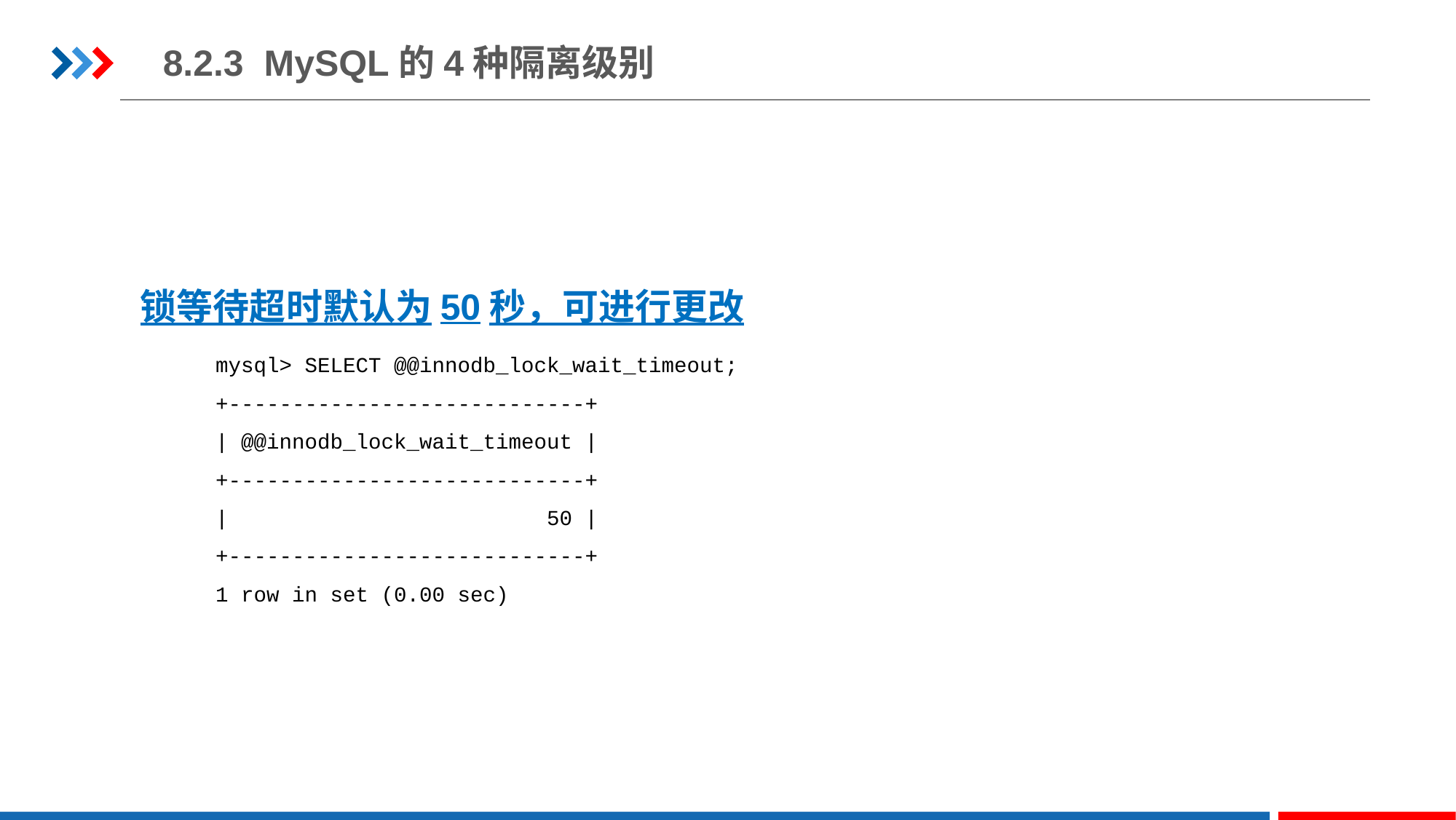

8.2.3  MySQL的4种隔离级别
锁等待超时默认为50秒，可进行更改
mysql> SELECT @@innodb_lock_wait_timeout;
+----------------------------+
| @@innodb_lock_wait_timeout |
+----------------------------+
|                         50 |
+----------------------------+
1 row in set (0.00 sec)